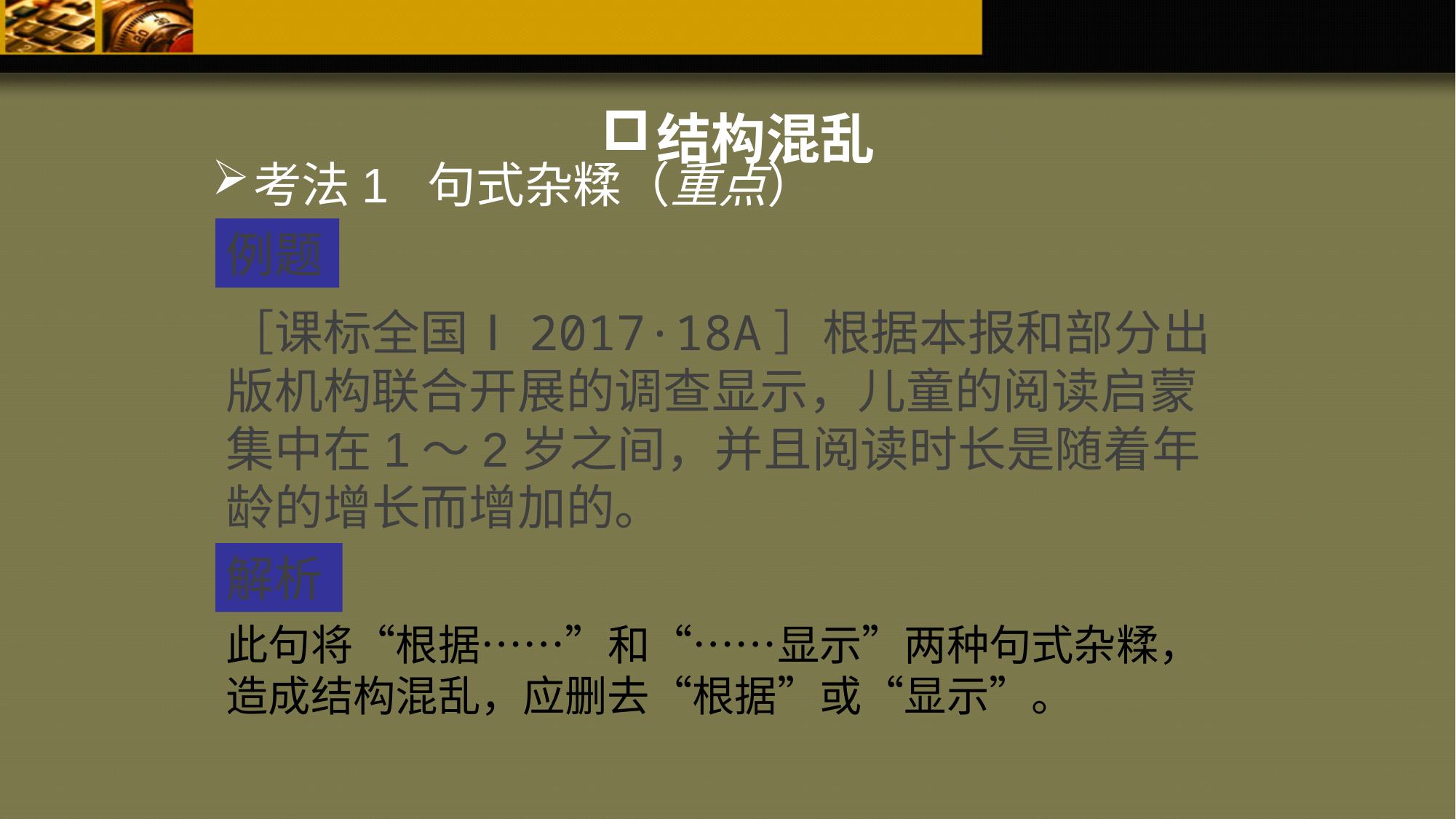

结构混乱
考法1  句式杂糅（重点）
例题
［课标全国Ⅰ2017·18A］根据本报和部分出版机构联合开展的调查显示，儿童的阅读启蒙集中在1～2岁之间，并且阅读时长是随着年龄的增长而增加的。
解析
此句将“根据……”和“……显示”两种句式杂糅，造成结构混乱，应删去“根据”或“显示”。